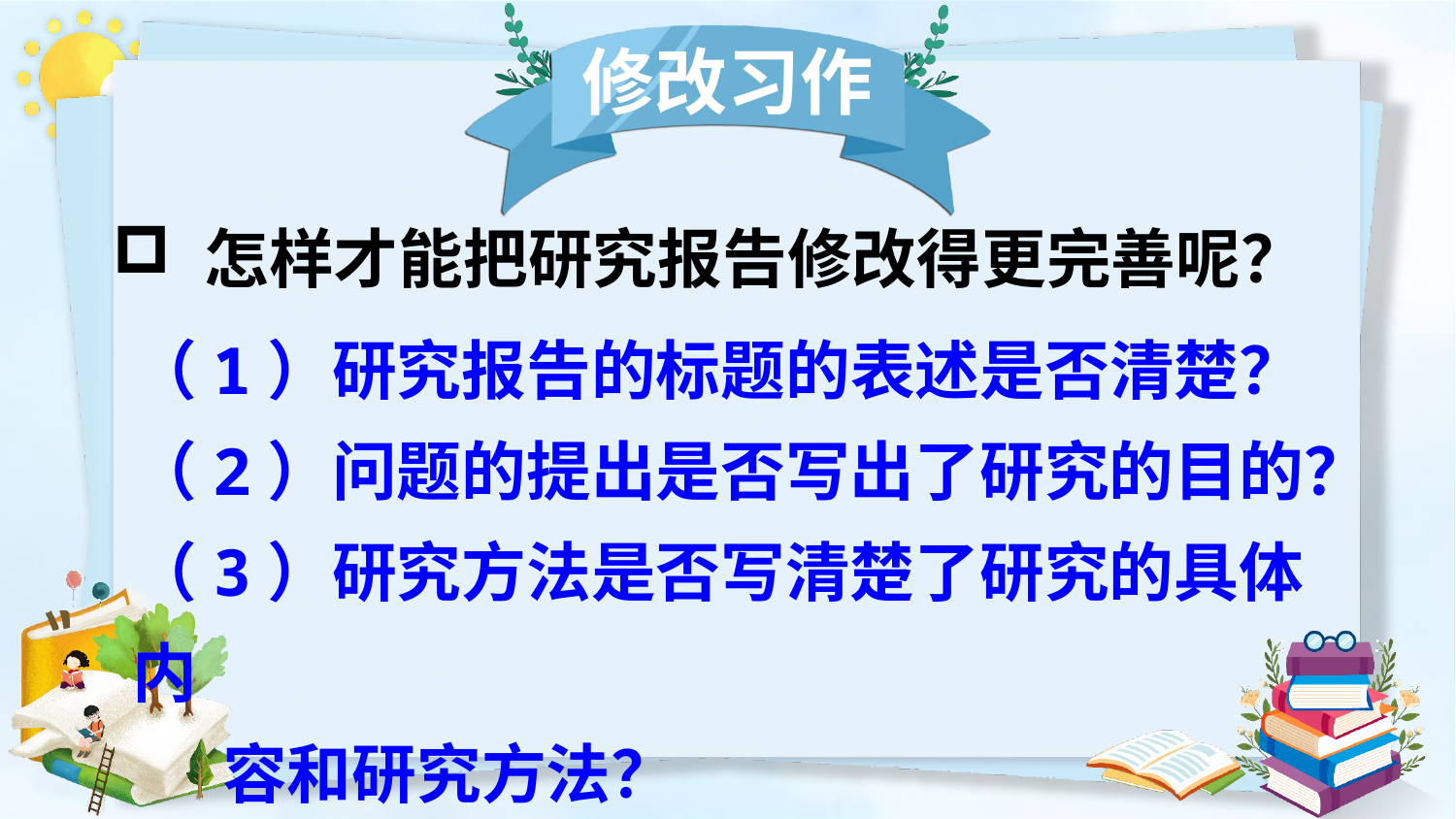

修改习作
怎样才能把研究报告修改得更完善呢？
（1）研究报告的标题的表述是否清楚？
（2）问题的提出是否写出了研究的目的？
（3）研究方法是否写清楚了研究的具体内
     容和研究方法？